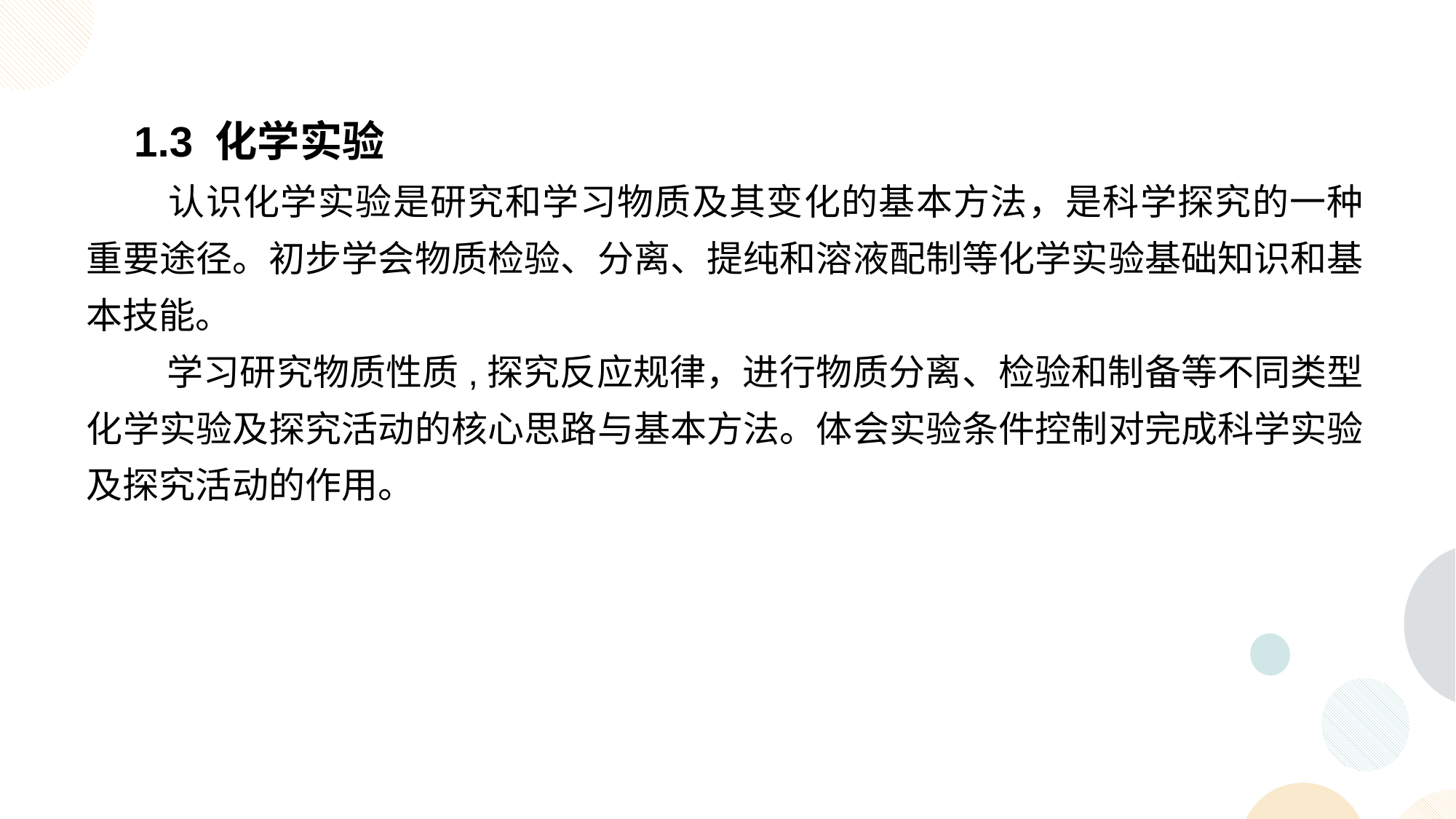

1.3 化学实验
 认识化学实验是研究和学习物质及其变化的基本方法，是科学探究的一种重要途径。初步学会物质检验、分离、提纯和溶液配制等化学实验基础知识和基本技能。
 学习研究物质性质,探究反应规律，进行物质分离、检验和制备等不同类型化学实验及探究活动的核心思路与基本方法。体会实验条件控制对完成科学实验及探究活动的作用。